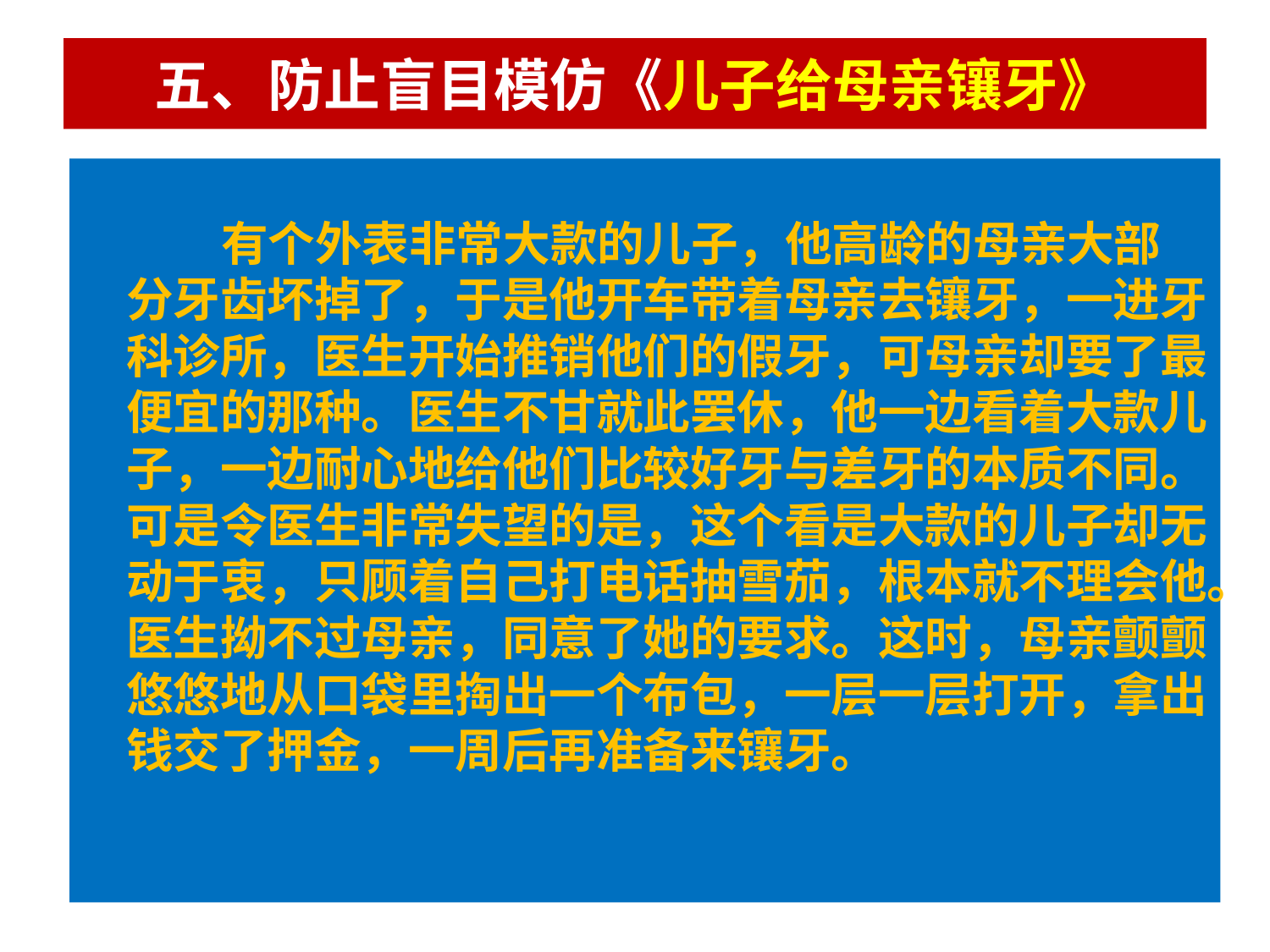

# 五、防止盲目模仿《儿子给母亲镶牙》

              有个外表非常大款的儿子，他高龄的母亲大部分牙齿坏掉了，于是他开车带着母亲去镶牙，一进牙科诊所，医生开始推销他们的假牙，可母亲却要了最便宜的那种。医生不甘就此罢休，他一边看着大款儿子，一边耐心地给他们比较好牙与差牙的本质不同。可是令医生非常失望的是，这个看是大款的儿子却无动于衷，只顾着自己打电话抽雪茄，根本就不理会他。医生拗不过母亲，同意了她的要求。这时，母亲颤颤悠悠地从口袋里掏出一个布包，一层一层打开，拿出钱交了押金，一周后再准备来镶牙。